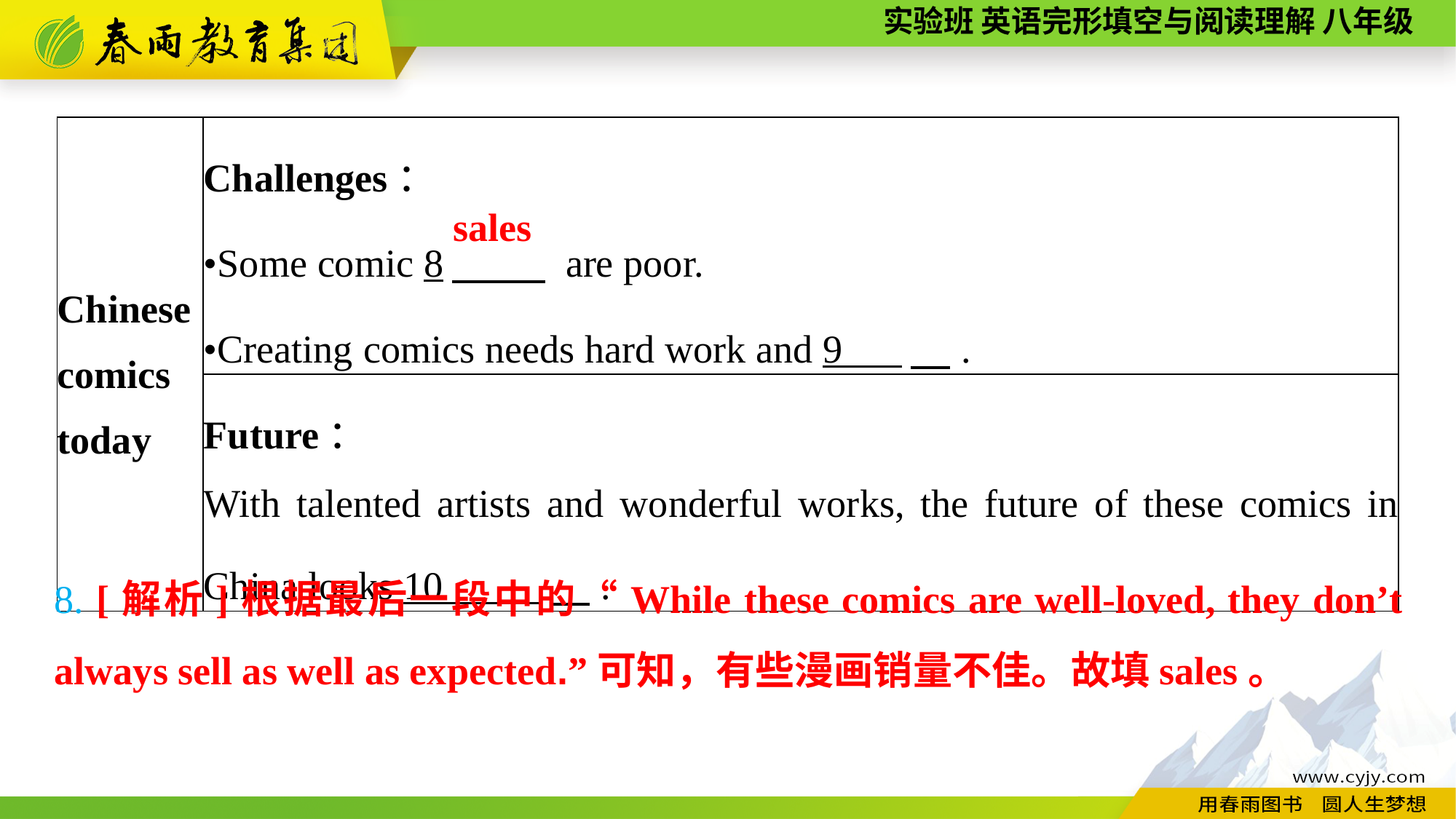

| Chinese comics today | Challenges： •Some comic 8　 are poor. •Creating comics needs hard work and 9 　. |
| --- | --- |
|  | Future： With talented artists and wonderful works, the future of these comics in China looks 10 　. |
sales
8. [解析]根据最后一段中的“While these comics are well-loved, they don’t always sell as well as expected.”可知，有些漫画销量不佳。故填sales。